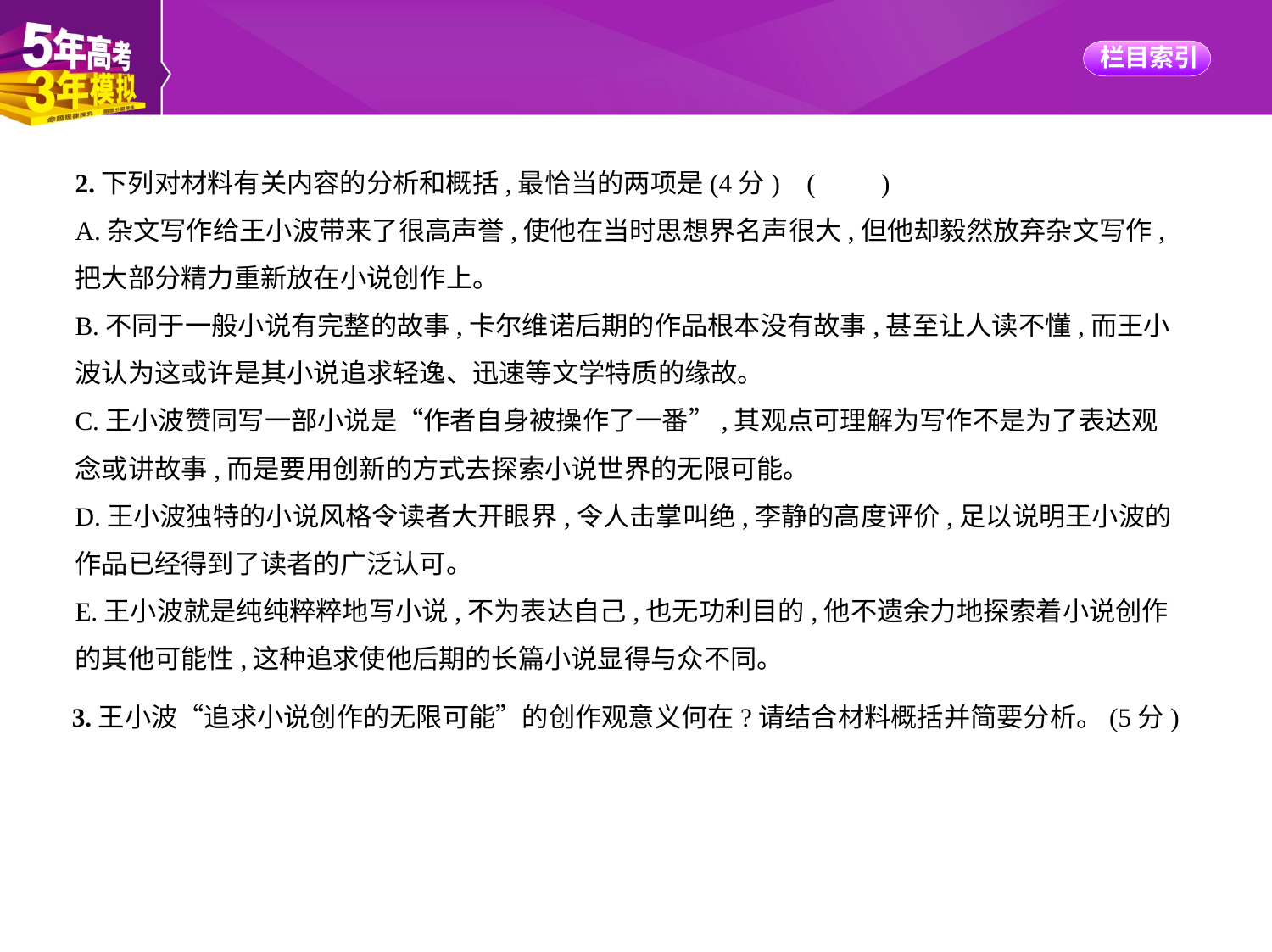

2.下列对材料有关内容的分析和概括,最恰当的两项是(4分) (　　)
A.杂文写作给王小波带来了很高声誉,使他在当时思想界名声很大,但他却毅然放弃杂文写作,
把大部分精力重新放在小说创作上。
B.不同于一般小说有完整的故事,卡尔维诺后期的作品根本没有故事,甚至让人读不懂,而王小
波认为这或许是其小说追求轻逸、迅速等文学特质的缘故。
C.王小波赞同写一部小说是“作者自身被操作了一番”,其观点可理解为写作不是为了表达观
念或讲故事,而是要用创新的方式去探索小说世界的无限可能。
D.王小波独特的小说风格令读者大开眼界,令人击掌叫绝,李静的高度评价,足以说明王小波的
作品已经得到了读者的广泛认可。
E.王小波就是纯纯粹粹地写小说,不为表达自己,也无功利目的,他不遗余力地探索着小说创作
的其他可能性,这种追求使他后期的长篇小说显得与众不同。
3.王小波“追求小说创作的无限可能”的创作观意义何在?请结合材料概括并简要分析。(5分)